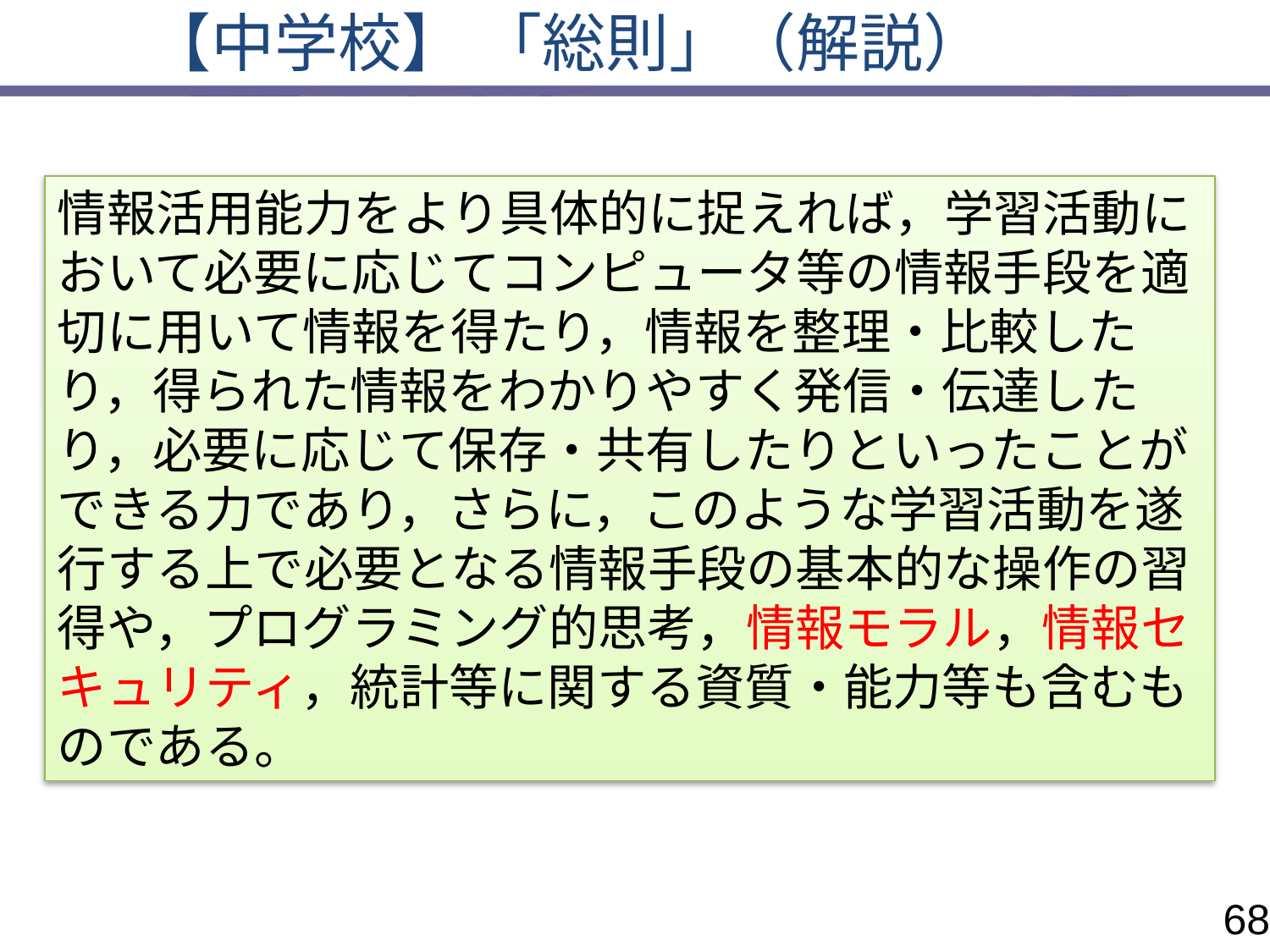

【中学校】 「総則」（解説）
情報活用能力をより具体的に捉えれば，学習活動において必要に応じてコンピュータ等の情報手段を適切に用いて情報を得たり，情報を整理・比較したり，得られた情報をわかりやすく発信・伝達したり，必要に応じて保存・共有したりといったことができる力であり，さらに，このような学習活動を遂行する上で必要となる情報手段の基本的な操作の習得や，プログラミング的思考，情報モラル，情報セキュリティ，統計等に関する資質・能力等も含むものである。
68